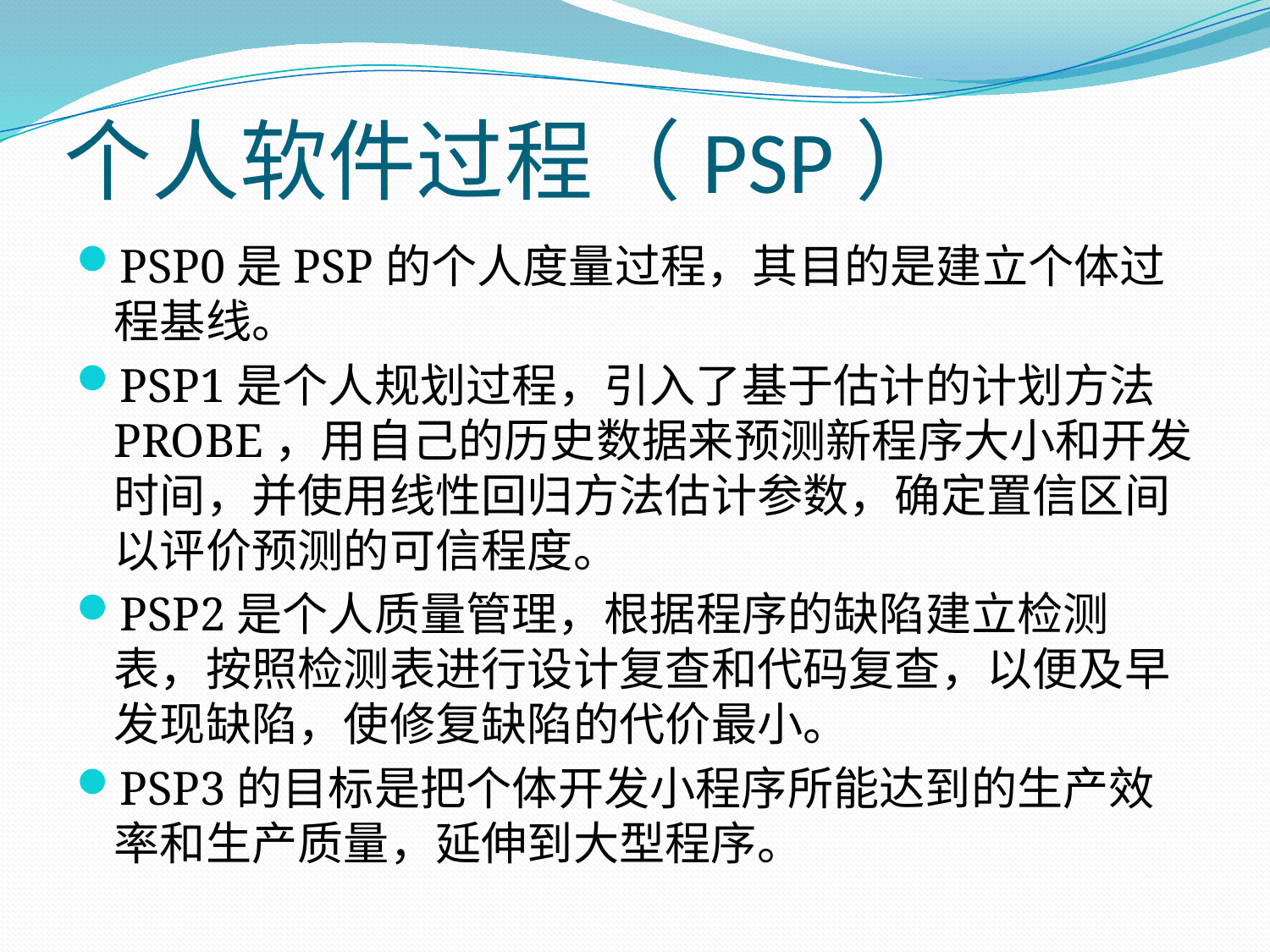

# 个人软件过程（PSP）
PSP0是PSP的个人度量过程，其目的是建立个体过程基线。
PSP1是个人规划过程，引入了基于估计的计划方法PROBE，用自己的历史数据来预测新程序大小和开发时间，并使用线性回归方法估计参数，确定置信区间以评价预测的可信程度。
PSP2是个人质量管理，根据程序的缺陷建立检测表，按照检测表进行设计复查和代码复查，以便及早发现缺陷，使修复缺陷的代价最小。
PSP3的目标是把个体开发小程序所能达到的生产效率和生产质量，延伸到大型程序。